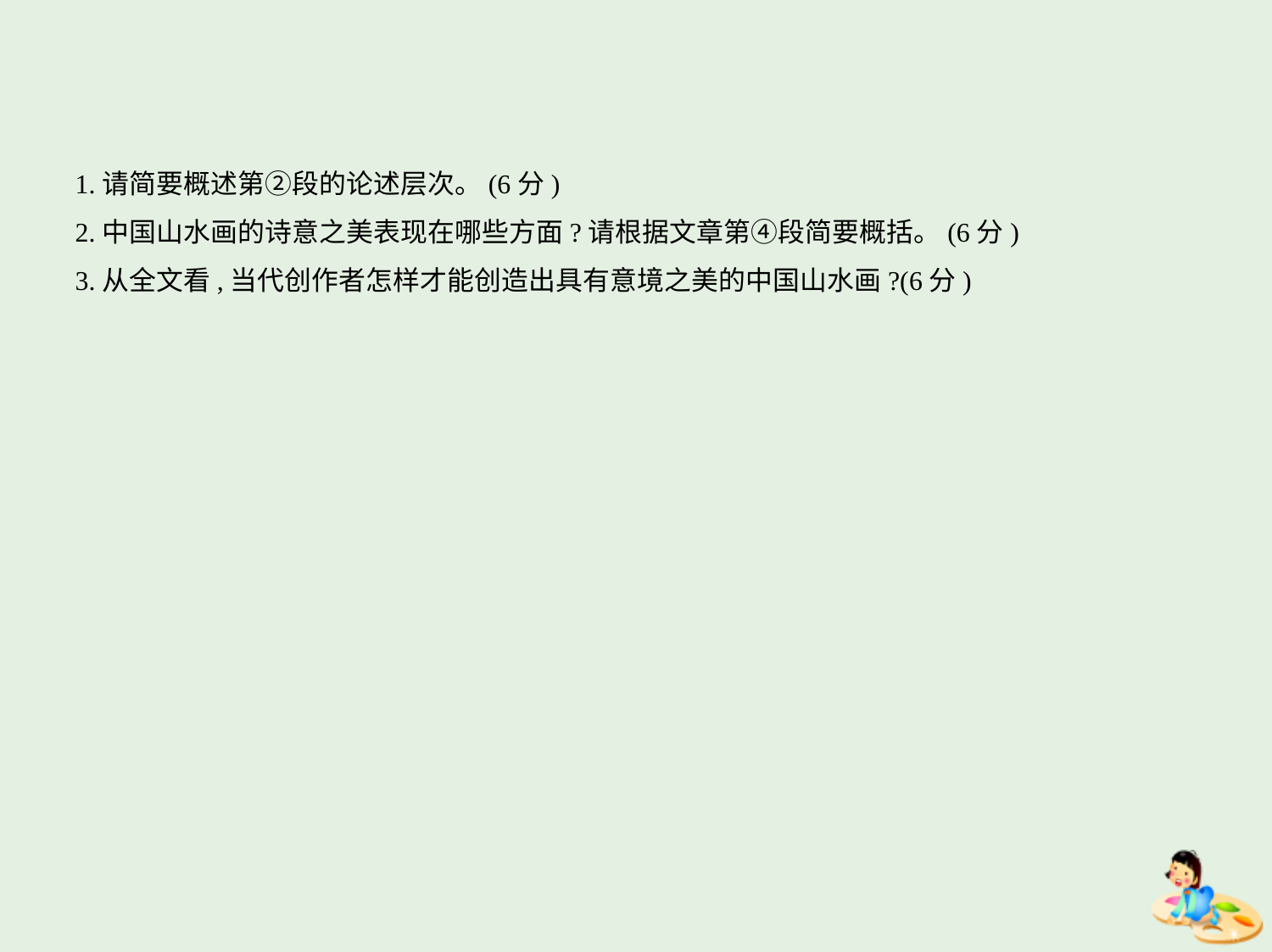

1.请简要概述第②段的论述层次。(6分)
2.中国山水画的诗意之美表现在哪些方面?请根据文章第④段简要概括。(6分)
3.从全文看,当代创作者怎样才能创造出具有意境之美的中国山水画?(6分)